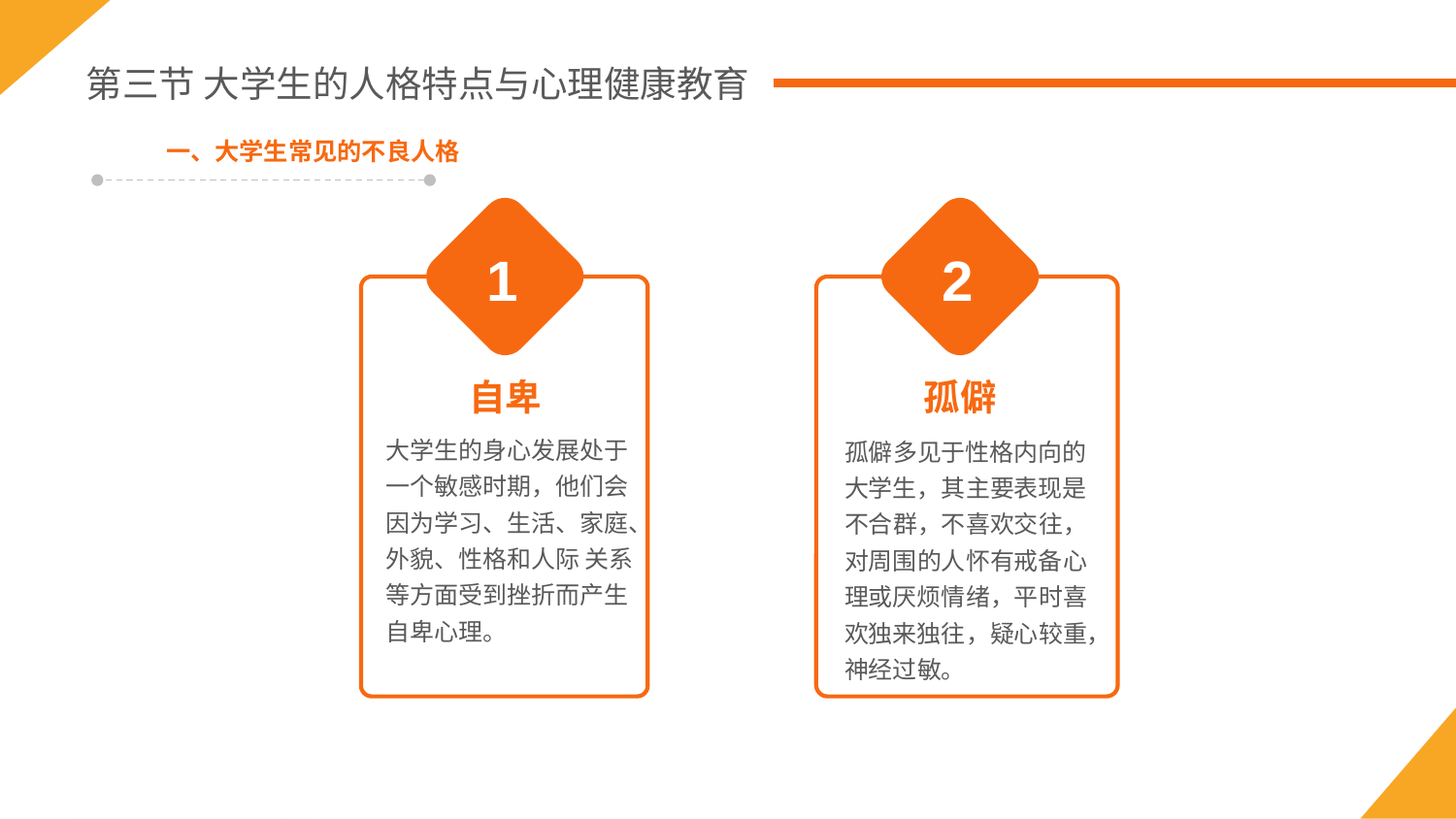

第三节 大学生的人格特点与心理健康教育
一、大学生常见的不良人格

自卑
大学生的身心发展处于一个敏感时期，他们会因为学习、生活、家庭、外貌、性格和人际 关系等方面受到挫折而产生自卑心理。
1

孤僻
孤僻多见于性格内向的大学生，其主要表现是不合群，不喜欢交往，对周围的人怀有戒备心理或厌烦情绪，平时喜欢独来独往，疑心较重，神经过敏。
2